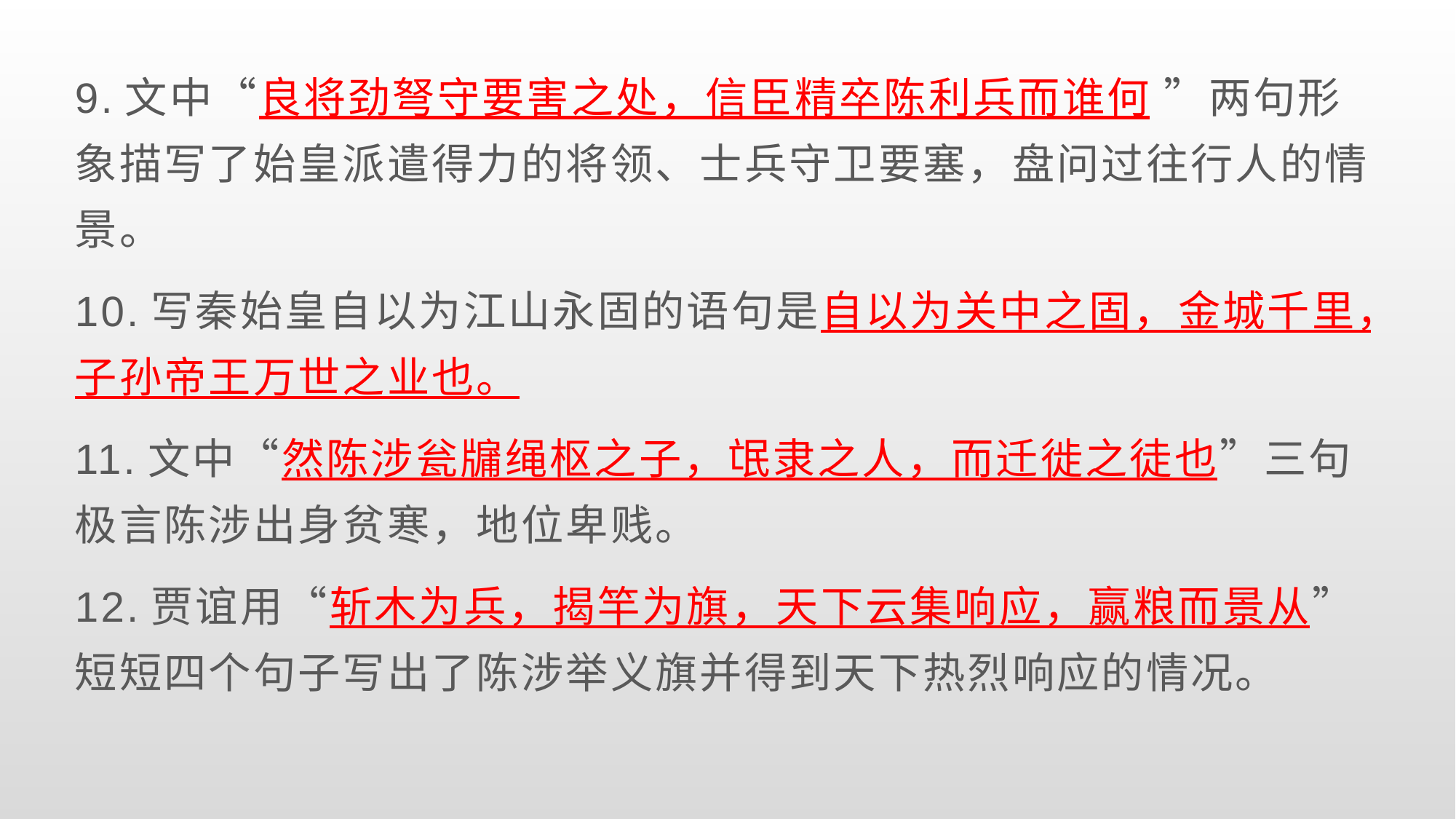

9.文中“良将劲弩守要害之处，信臣精卒陈利兵而谁何 ”两句形象描写了始皇派遣得力的将领、士兵守卫要塞，盘问过往行人的情景。
10.写秦始皇自以为江山永固的语句是自以为关中之固，金城千里，子孙帝王万世之业也。
11.文中“然陈涉瓮牖绳枢之子，氓隶之人，而迁徙之徒也”三句极言陈涉出身贫寒，地位卑贱。
12.贾谊用“斩木为兵，揭竿为旗，天下云集响应，赢粮而景从”短短四个句子写出了陈涉举义旗并得到天下热烈响应的情况。